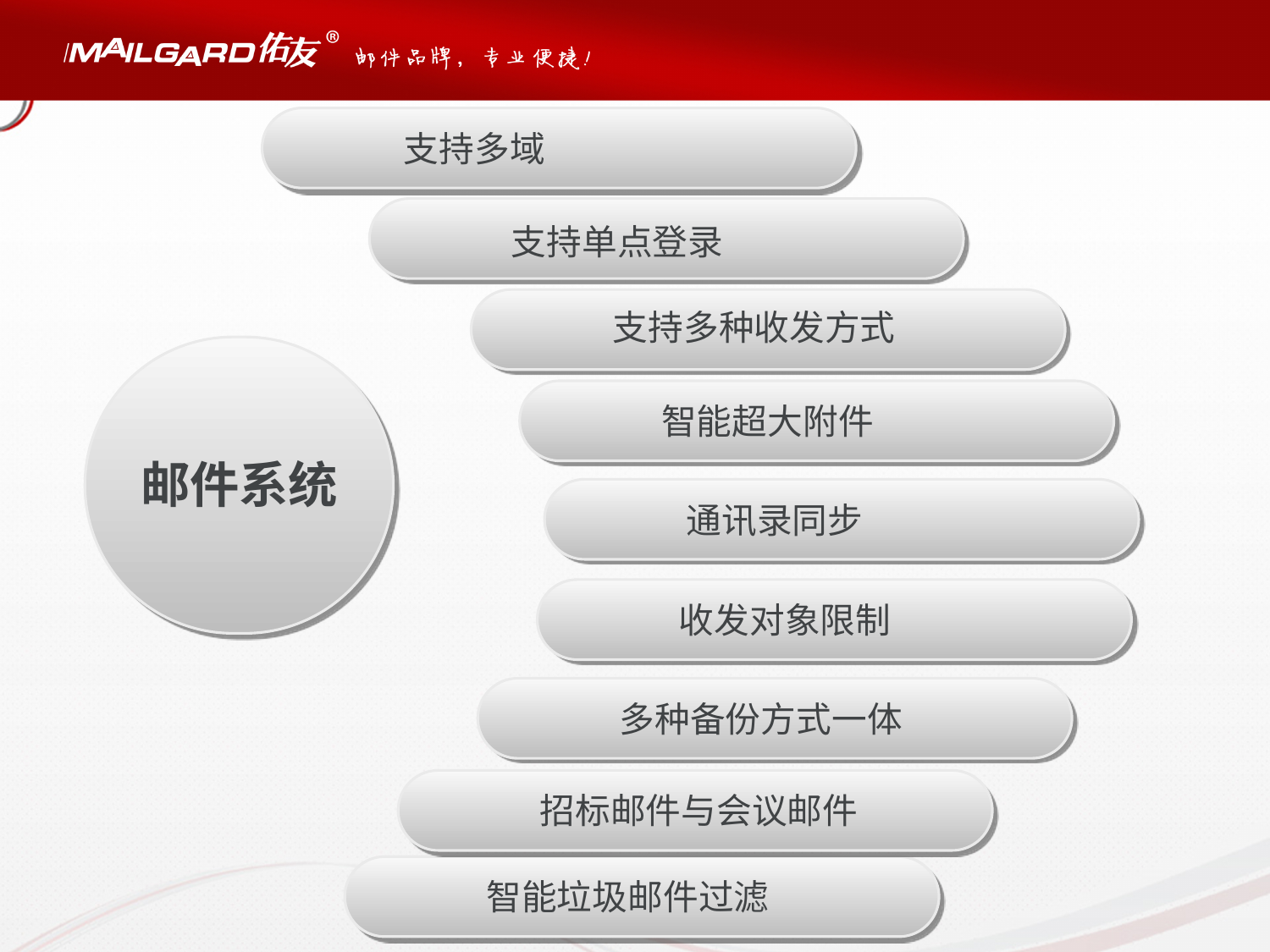

支持多域

支持单点登录

支持多种收发方式

智能超大附件
邮件系统

通讯录同步

收发对象限制

多种备份方式一体

招标邮件与会议邮件

智能垃圾邮件过滤